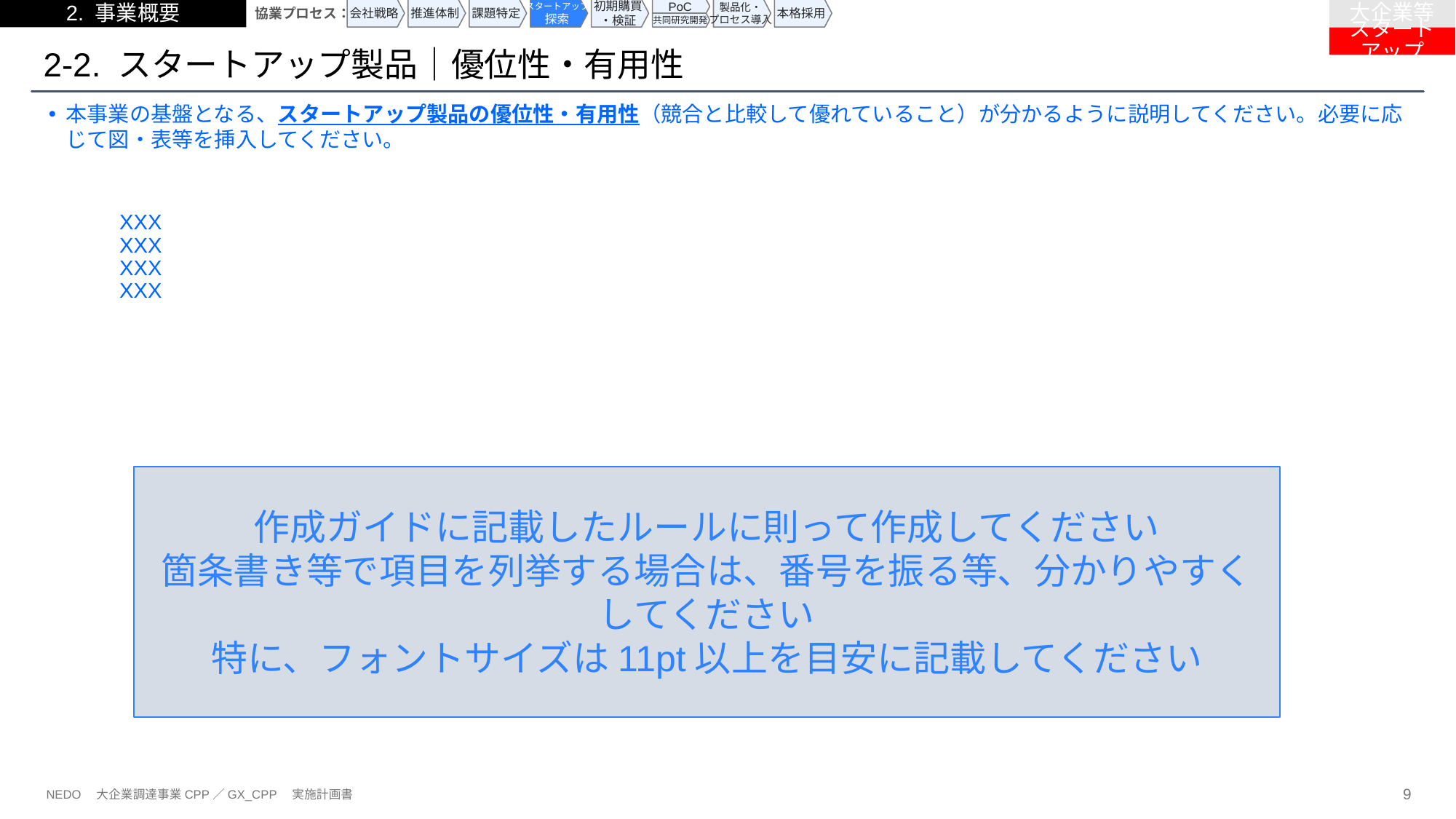

2. 事業概要
協業プロセス：
会社戦略
推進体制
課題特定
スタートアップ
探索
初期購買
・検証
PoC
製品化・
プロセス導入
本格採用
大企業等
共同研究開発
スタートアップ
# 2-2. スタートアップ製品｜優位性・有用性
本事業の基盤となる、スタートアップ製品の優位性・有用性（競合と比較して優れていること）が分かるように説明してください。必要に応じて図・表等を挿入してください。
XXX
XXX
XXX
XXX
作成ガイドに記載したルールに則って作成してください
箇条書き等で項目を列挙する場合は、番号を振る等、分かりやすくしてください
特に、フォントサイズは11pt以上を目安に記載してください
NEDO　大企業調達事業CPP／GX_CPP　実施計画書
9